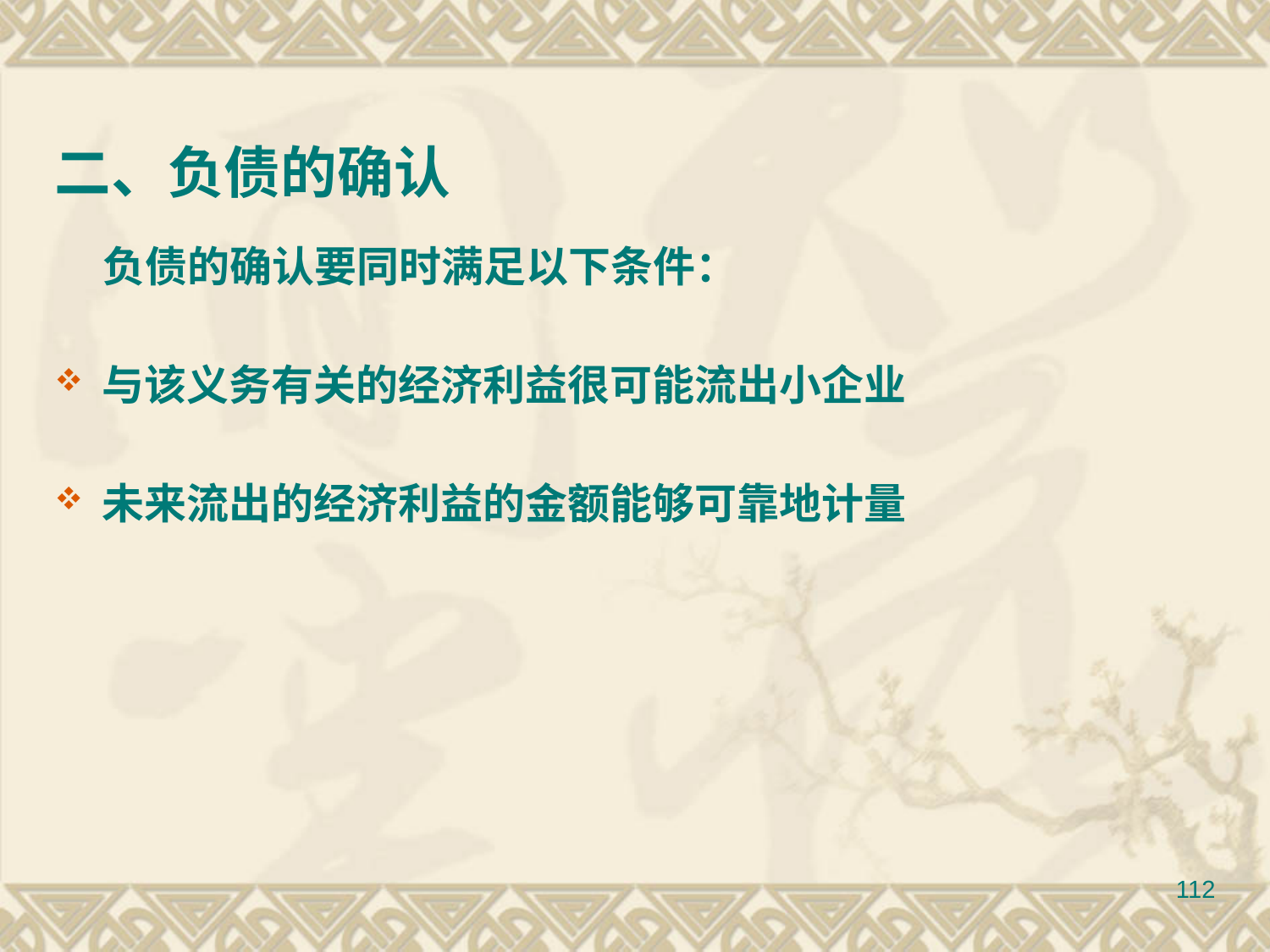

二、负债的确认

    负债的确认要同时满足以下条件：

与该义务有关的经济利益很可能流出小企业

未来流出的经济利益的金额能够可靠地计量

112